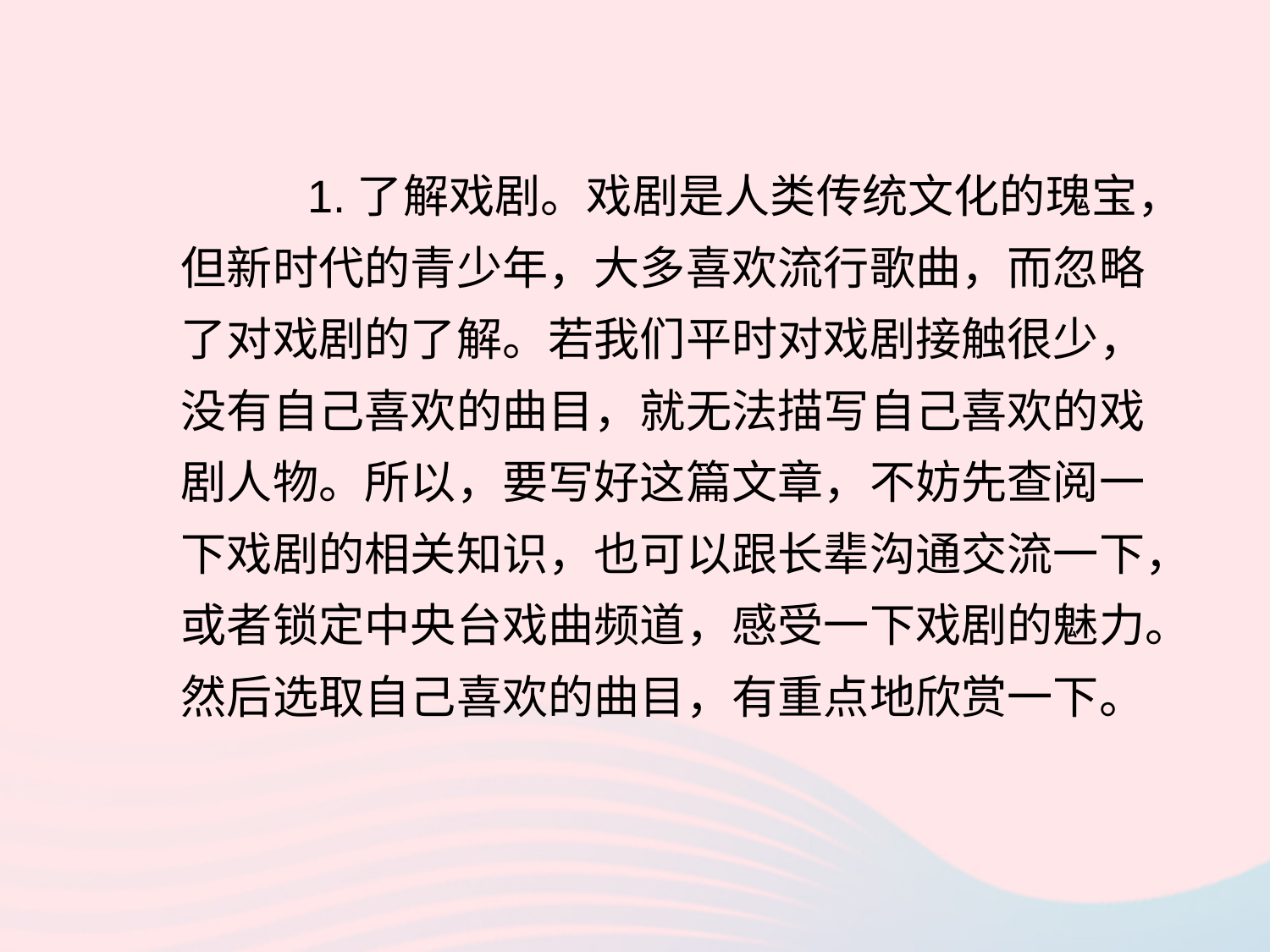

1.了解戏剧。戏剧是人类传统文化的瑰宝，但新时代的青少年，大多喜欢流行歌曲，而忽略了对戏剧的了解。若我们平时对戏剧接触很少，没有自己喜欢的曲目，就无法描写自己喜欢的戏剧人物。所以，要写好这篇文章，不妨先查阅一下戏剧的相关知识，也可以跟长辈沟通交流一下，或者锁定中央台戏曲频道，感受一下戏剧的魅力。然后选取自己喜欢的曲目，有重点地欣赏一下。